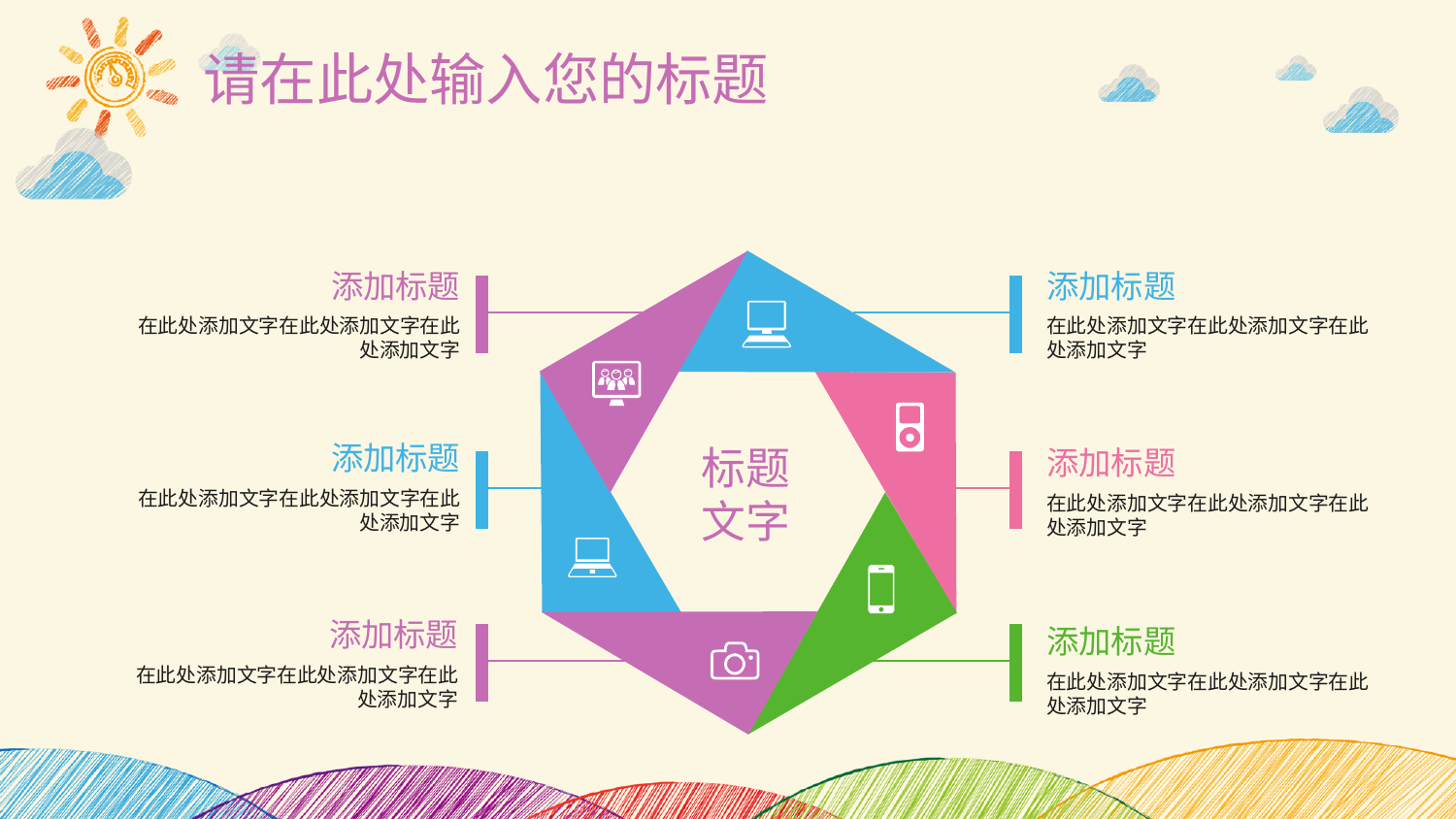

请在此处输入您的标题

标题
文字

添加标题
在此处添加文字在此处添加文字在此处添加文字
添加标题
在此处添加文字在此处添加文字在此处添加文字
添加标题
在此处添加文字在此处添加文字在此处添加文字
添加标题
在此处添加文字在此处添加文字在此处添加文字
添加标题
在此处添加文字在此处添加文字在此处添加文字
添加标题
在此处添加文字在此处添加文字在此处添加文字